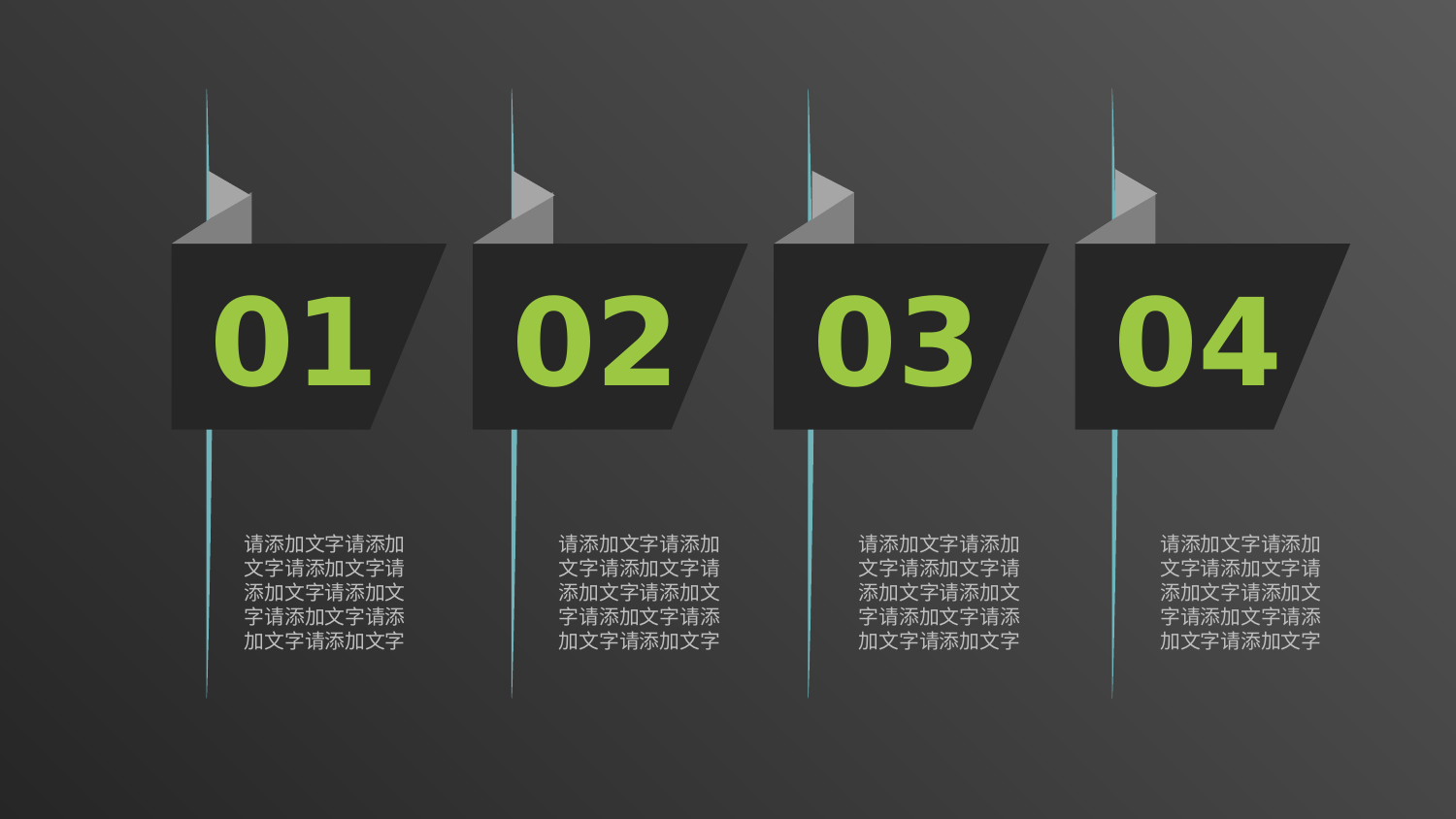

04

01

02

03
请添加文字请添加文字请添加文字请添加文字请添加文字请添加文字请添加文字请添加文字
请添加文字请添加文字请添加文字请添加文字请添加文字请添加文字请添加文字请添加文字
请添加文字请添加文字请添加文字请添加文字请添加文字请添加文字请添加文字请添加文字
请添加文字请添加文字请添加文字请添加文字请添加文字请添加文字请添加文字请添加文字